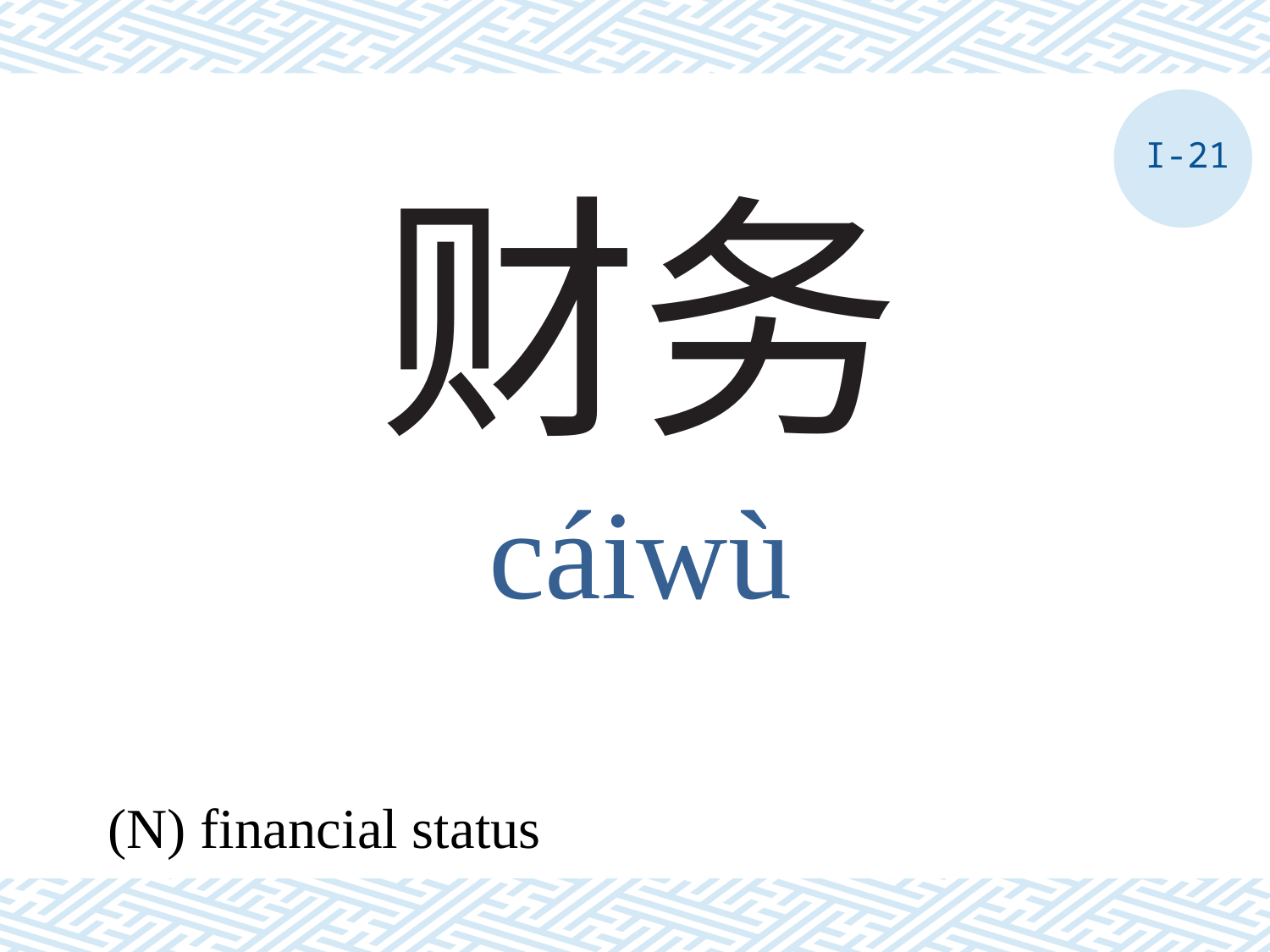

I-21

# 财务
cáiwù
(N) financial status